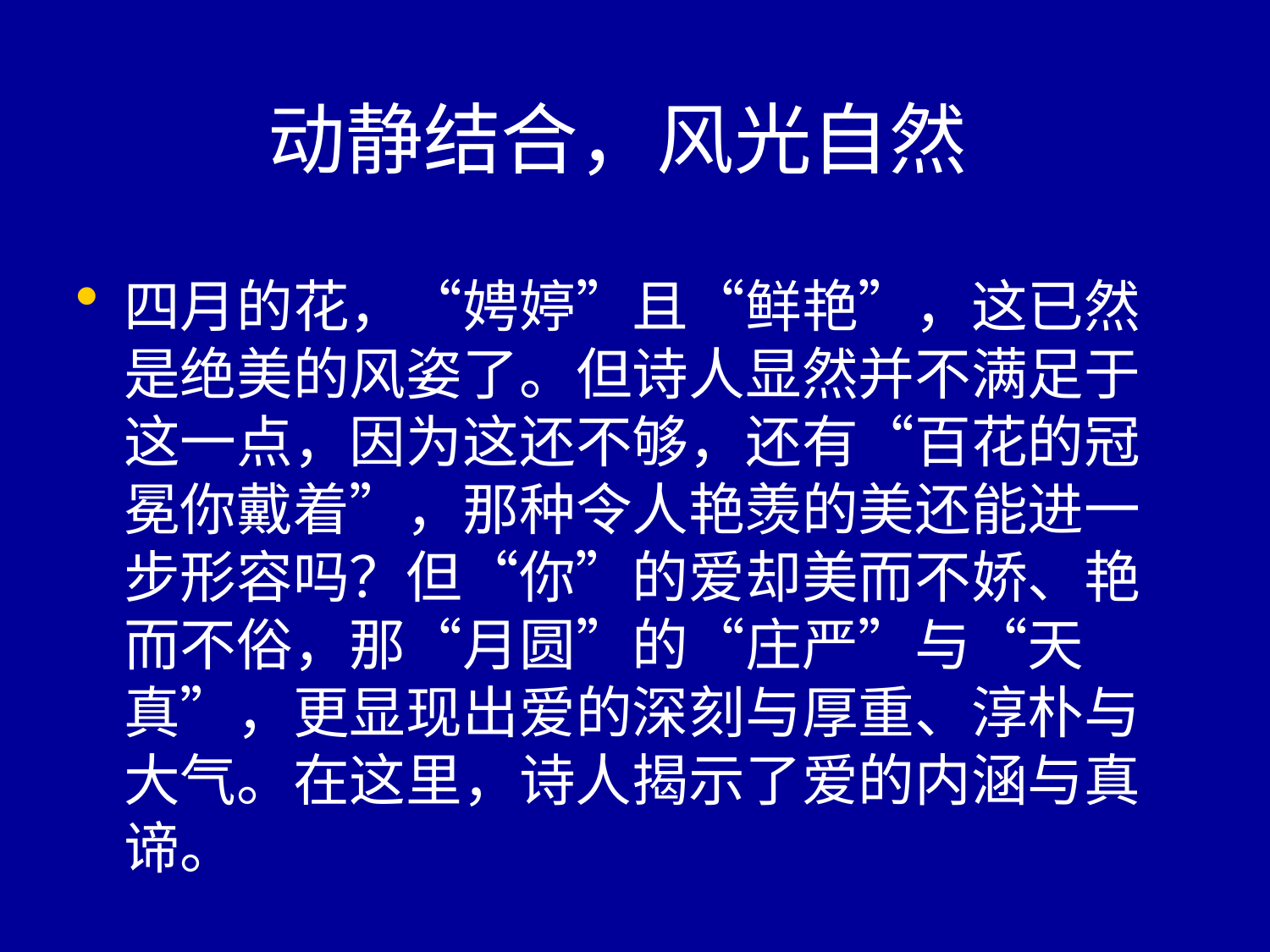

# 动静结合，风光自然
四月的花，“娉婷”且“鲜艳”，这已然是绝美的风姿了。但诗人显然并不满足于这一点，因为这还不够，还有“百花的冠冕你戴着”，那种令人艳羡的美还能进一步形容吗？但“你”的爱却美而不娇、艳而不俗，那“月圆”的“庄严”与“天真”，更显现出爱的深刻与厚重、淳朴与大气。在这里，诗人揭示了爱的内涵与真谛。